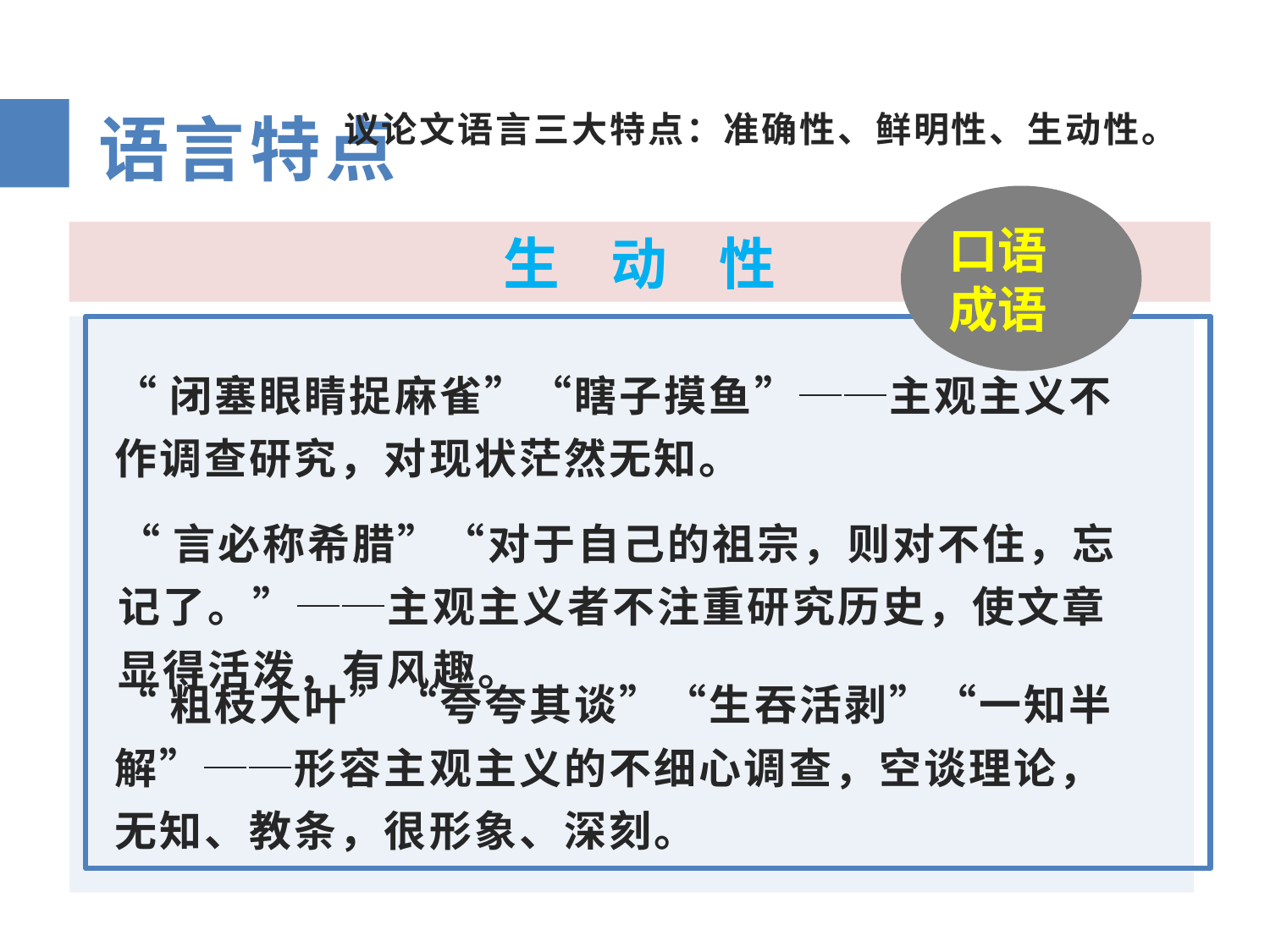

议论文语言三大特点：准确性、鲜明性、生动性。
语言特点

口语成语
生    动    性

“闭塞眼睛捉麻雀”“瞎子摸鱼”──主观主义不作调查研究，对现状茫然无知。
“言必称希腊”“对于自己的祖宗，则对不住，忘记了。”──主观主义者不注重研究历史，使文章显得活泼，有风趣。
“粗枝大叶”“夸夸其谈”“生吞活剥”“一知半解”──形容主观主义的不细心调查，空谈理论，无知、教条，很形象、深刻。